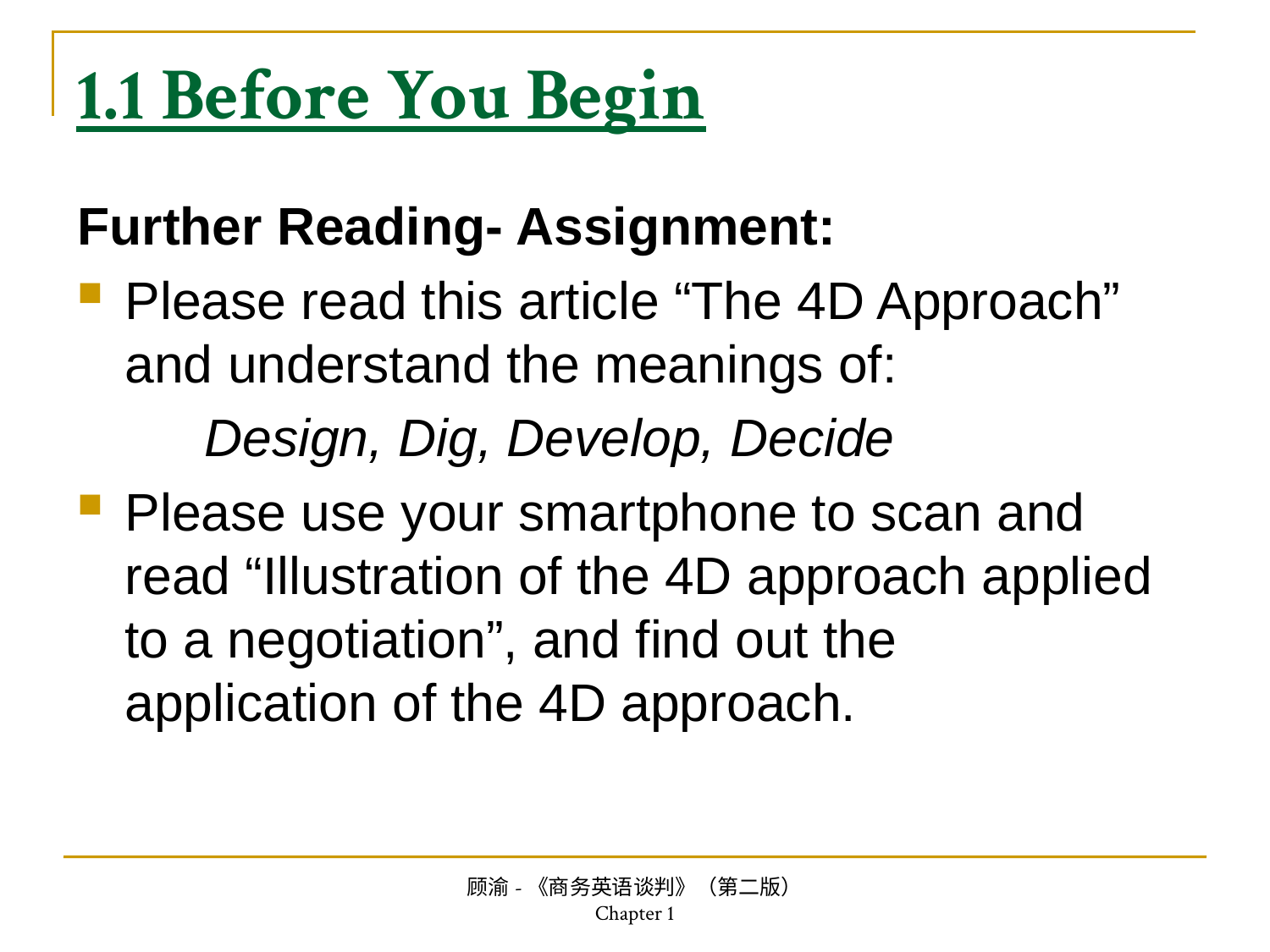

# 1.1 Before You Begin
Further Reading- Assignment:
Please read this article “The 4D Approach” and understand the meanings of:
Design, Dig, Develop, Decide
Please use your smartphone to scan and read “Illustration of the 4D approach applied to a negotiation”, and find out the application of the 4D approach.

15
顾渝-《商务英语谈判》（第二版） Chapter 1